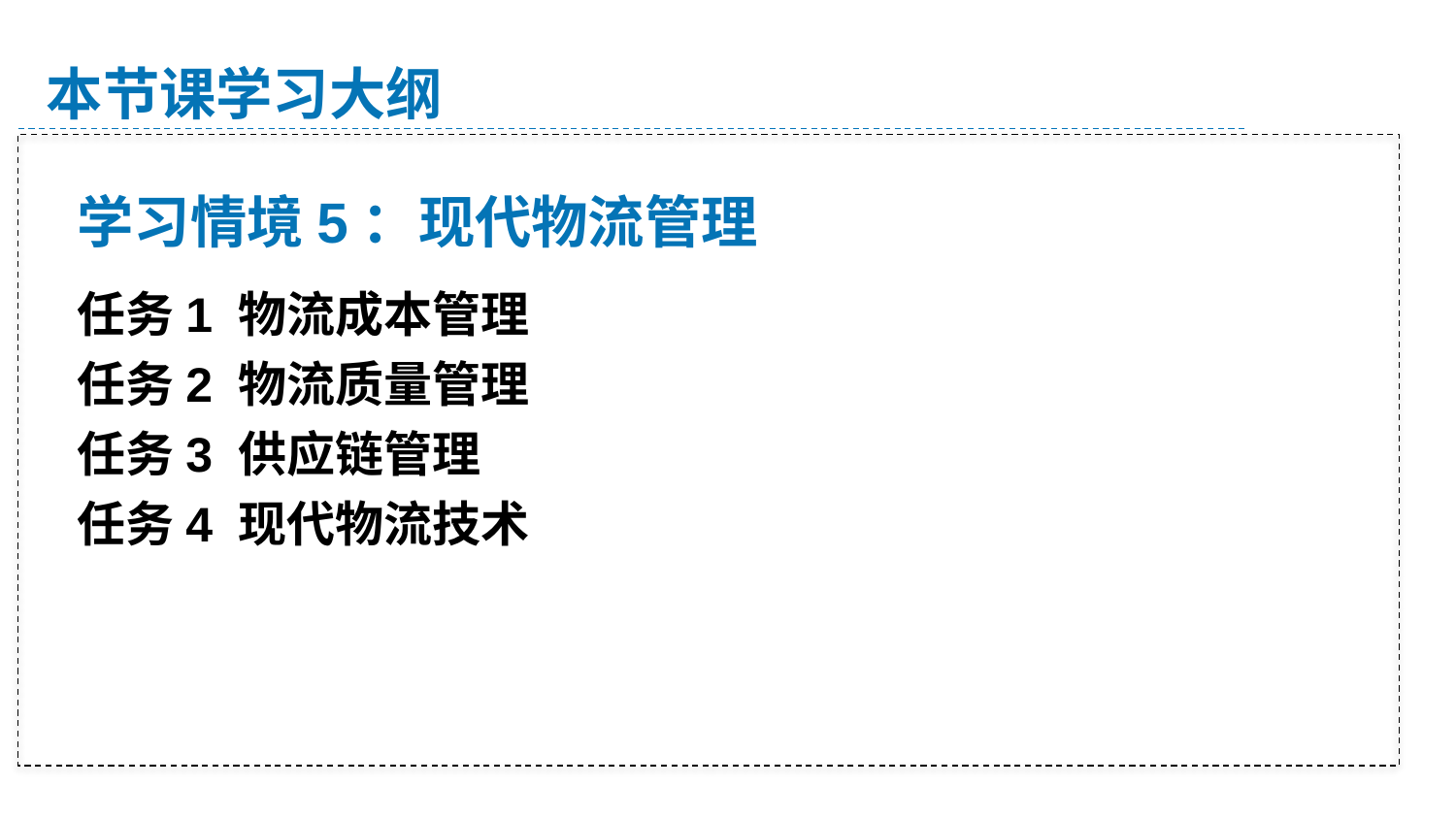

本节课学习大纲

学习情境5：现代物流管理
任务1 物流成本管理
任务2 物流质量管理
任务3 供应链管理
任务4 现代物流技术